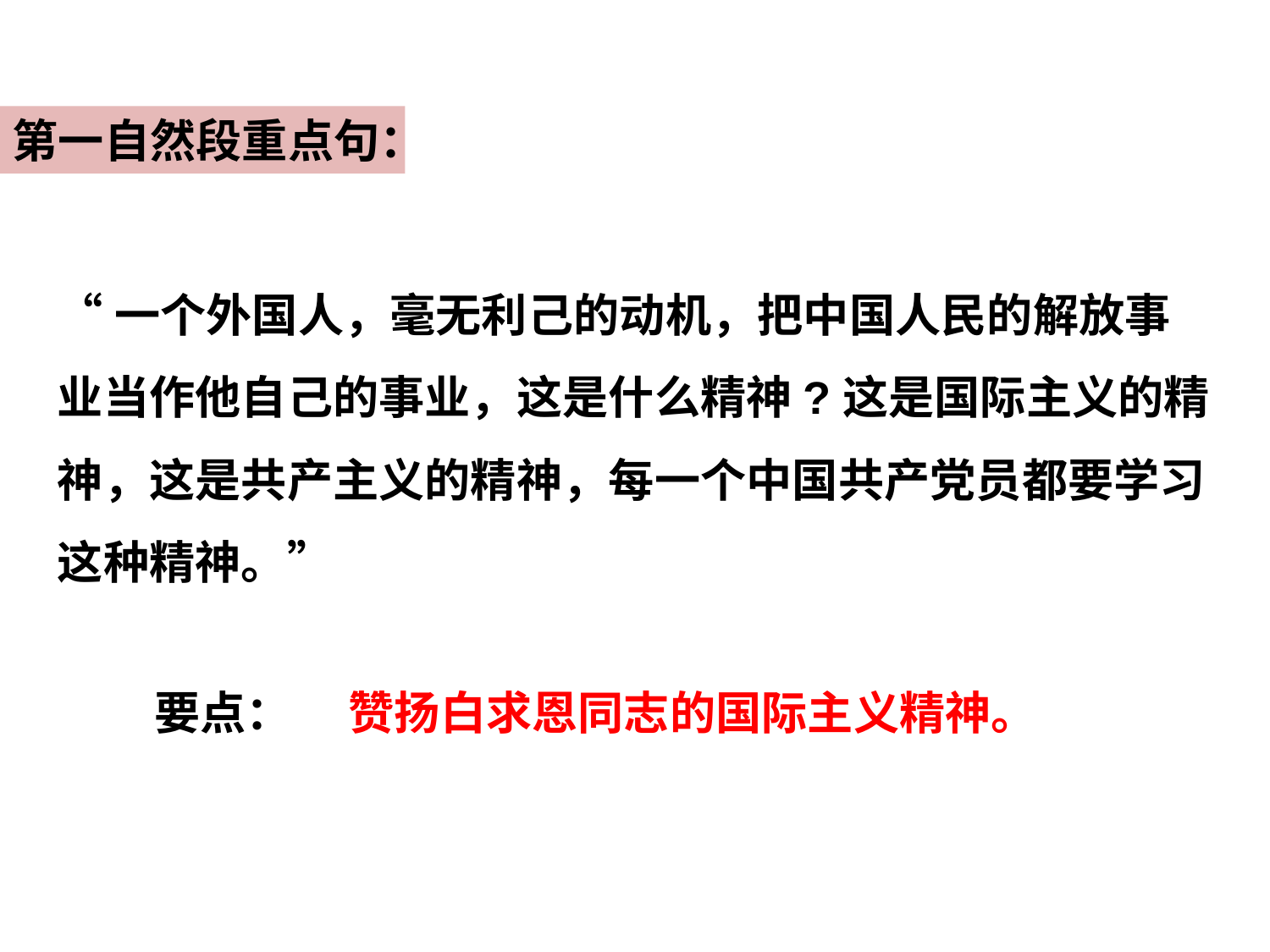

第一自然段重点句：
“一个外国人，毫无利己的动机，把中国人民的解放事业当作他自己的事业，这是什么精神?这是国际主义的精神，这是共产主义的精神，每一个中国共产党员都要学习这种精神。”
要点：
赞扬白求恩同志的国际主义精神。